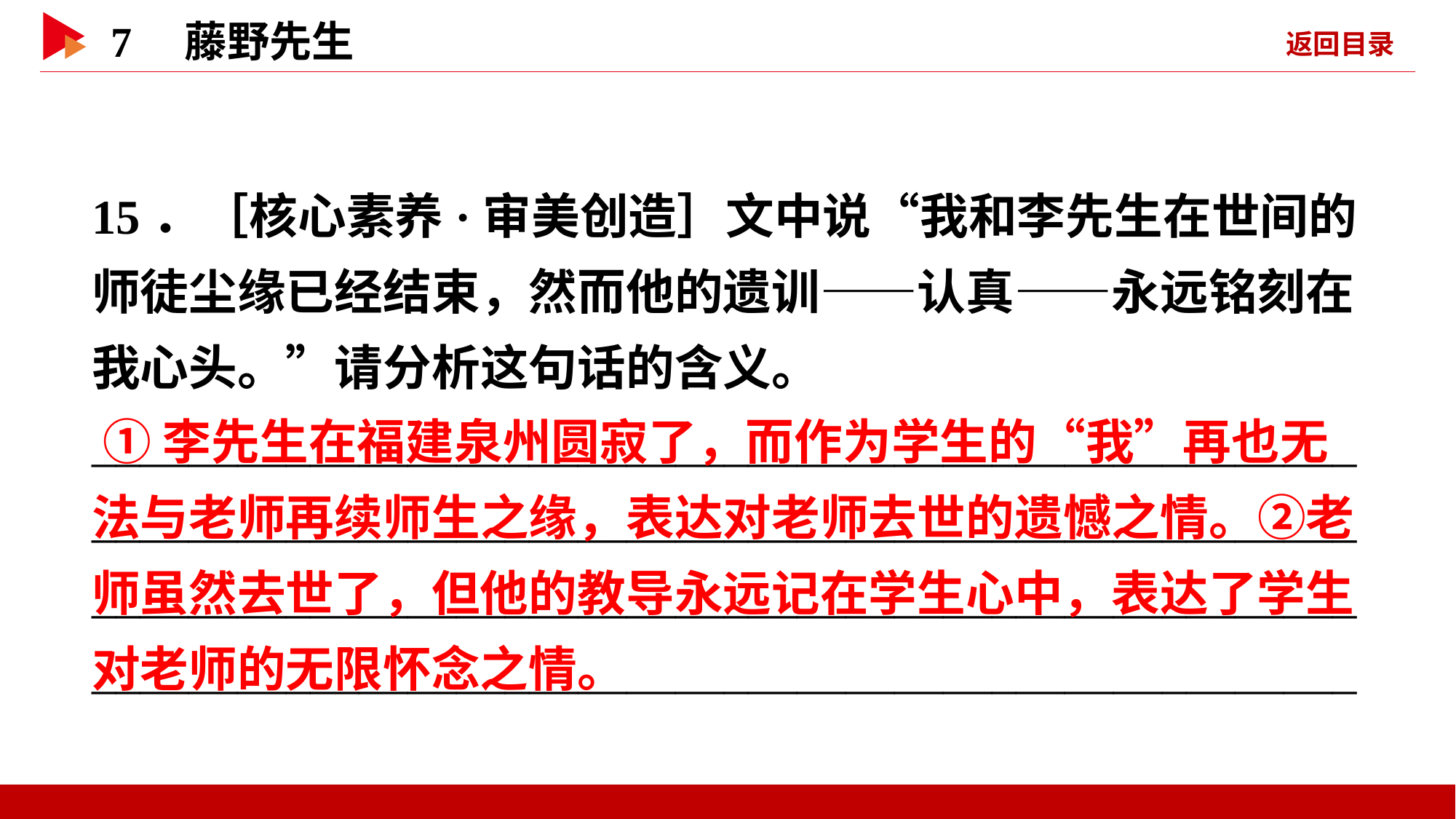

15．［核心素养·审美创造］文中说“我和李先生在世间的师徒尘缘已经结束，然而他的遗训——认真——永远铭刻在我心头。”请分析这句话的含义。
________________________________________________________________________________________________________________________________________________________________________________________________________________
 ①李先生在福建泉州圆寂了，而作为学生的“我”再也无法与老师再续师生之缘，表达对老师去世的遗憾之情。②老师虽然去世了，但他的教导永远记在学生心中，表达了学生对老师的无限怀念之情。